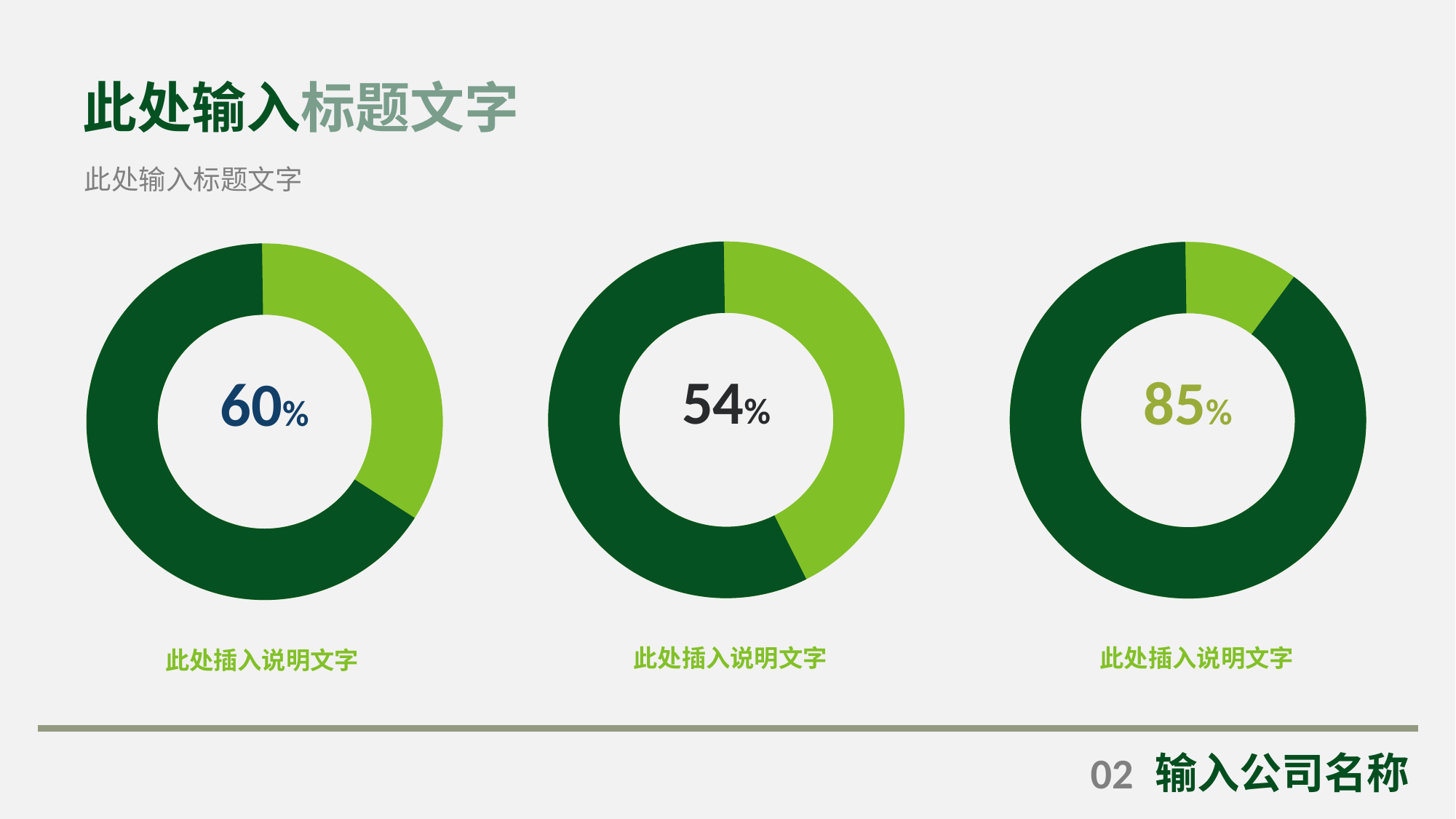

此处输入标题文字
此处输入标题文字

54%
此处插入说明文字

85%
此处插入说明文字

60%
此处插入说明文字
02
输入公司名称